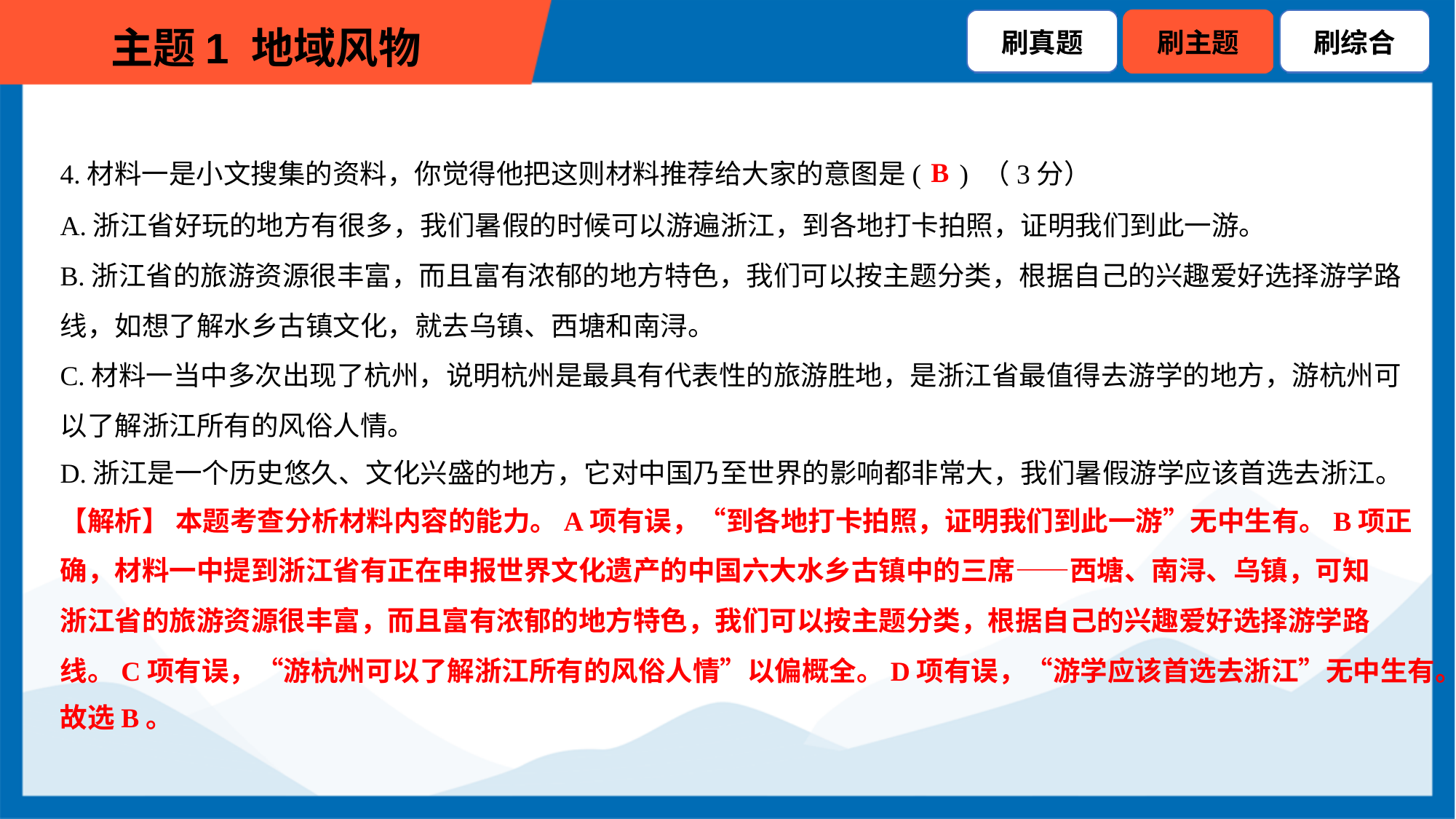

B
4.材料一是小文搜集的资料，你觉得他把这则材料推荐给大家的意图是(     ) （3分）
A.浙江省好玩的地方有很多，我们暑假的时候可以游遍浙江，到各地打卡拍照，证明我们到此一游。
B.浙江省的旅游资源很丰富，而且富有浓郁的地方特色，我们可以按主题分类，根据自己的兴趣爱好选择游学路
线，如想了解水乡古镇文化，就去乌镇、西塘和南浔。
C.材料一当中多次出现了杭州，说明杭州是最具有代表性的旅游胜地，是浙江省最值得去游学的地方，游杭州可
以了解浙江所有的风俗人情。
D.浙江是一个历史悠久、文化兴盛的地方，它对中国乃至世界的影响都非常大，我们暑假游学应该首选去浙江。
【解析】 本题考查分析材料内容的能力。A项有误，“到各地打卡拍照，证明我们到此一游”无中生有。B项正
确，材料一中提到浙江省有正在申报世界文化遗产的中国六大水乡古镇中的三席——西塘、南浔、乌镇，可知
浙江省的旅游资源很丰富，而且富有浓郁的地方特色，我们可以按主题分类，根据自己的兴趣爱好选择游学路
线。C项有误，“游杭州可以了解浙江所有的风俗人情”以偏概全。D项有误，“游学应该首选去浙江”无中生有。
故选B。